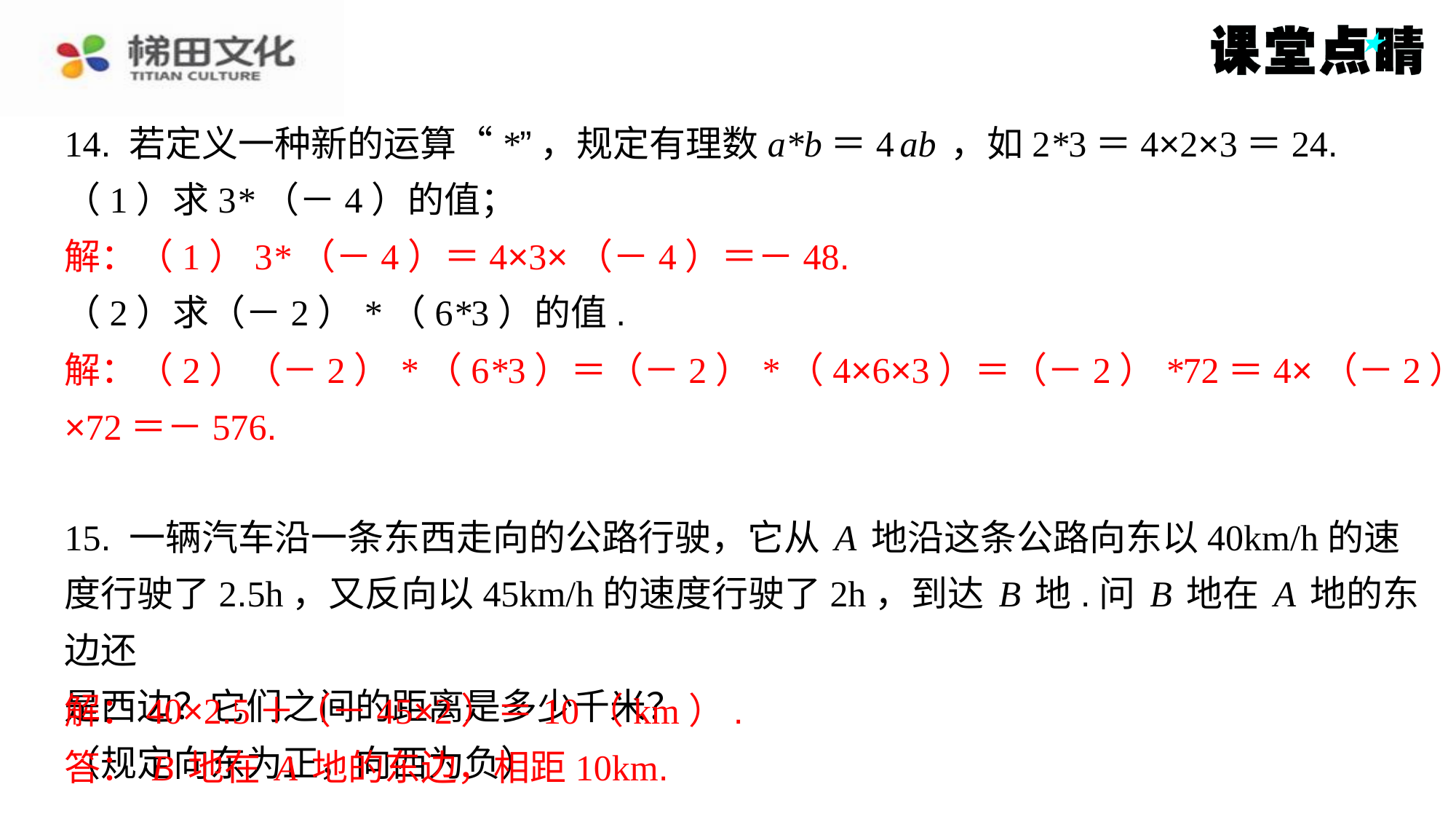

14. 若定义一种新的运算“*”，规定有理数a*b＝4ab，如2*3＝4×2×3＝24.
（1）求3*（－4）的值；
解：（1）3*（－4）＝4×3×（－4）＝－48.
（2）求（－2）*（6*3）的值.
解：（2）（－2）*（6*3）＝（－2）*（4×6×3）＝（－2）*72＝4×（－2）
×72＝－576.
15. 一辆汽车沿一条东西走向的公路行驶，它从A地沿这条公路向东以40km/h的速
度行驶了2.5h，又反向以45km/h的速度行驶了2h，到达B地.问B地在A地的东边还
是西边？它们之间的距离是多少千米？
（规定向东为正，向西为负）
解：40×2.5＋（－45×2）＝10（km）.
答：B地在A地的东边，相距10km.
解：（1）3*（－4）＝4×3×（－4）＝－48.
解：（2）（－2）*（6*3）＝（－2）*（4×6×3）＝（－2）*72＝4×（－2）
×72＝－576.
解：40×2.5＋（－45×2）＝10（km）.
答：B地在A地的东边，相距10km.